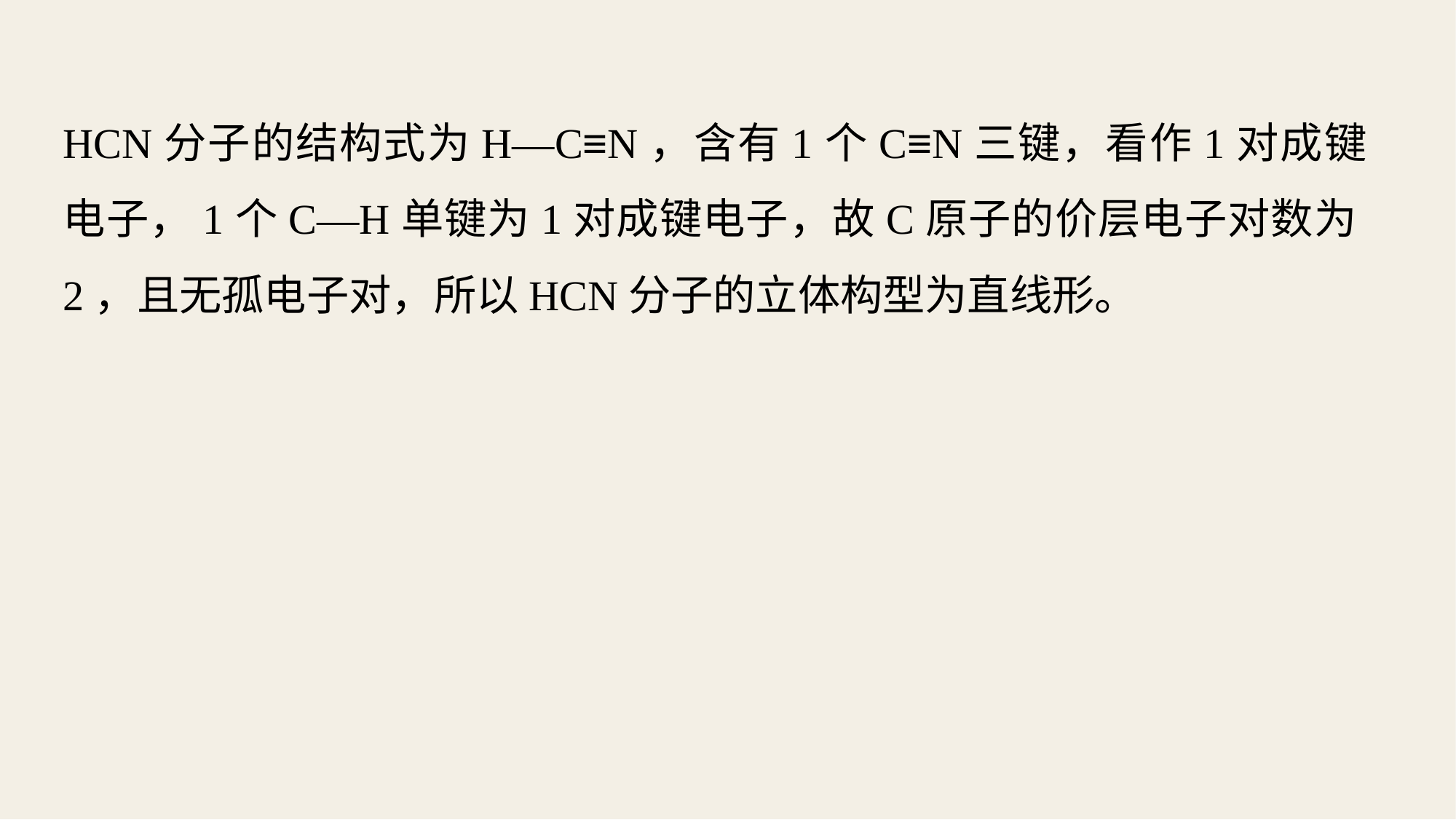

HCN分子的结构式为H—C≡N，含有1个C≡N三键，看作1对成键电子，1个C—H单键为1对成键电子，故C原子的价层电子对数为2，且无孤电子对，所以HCN分子的立体构型为直线形。